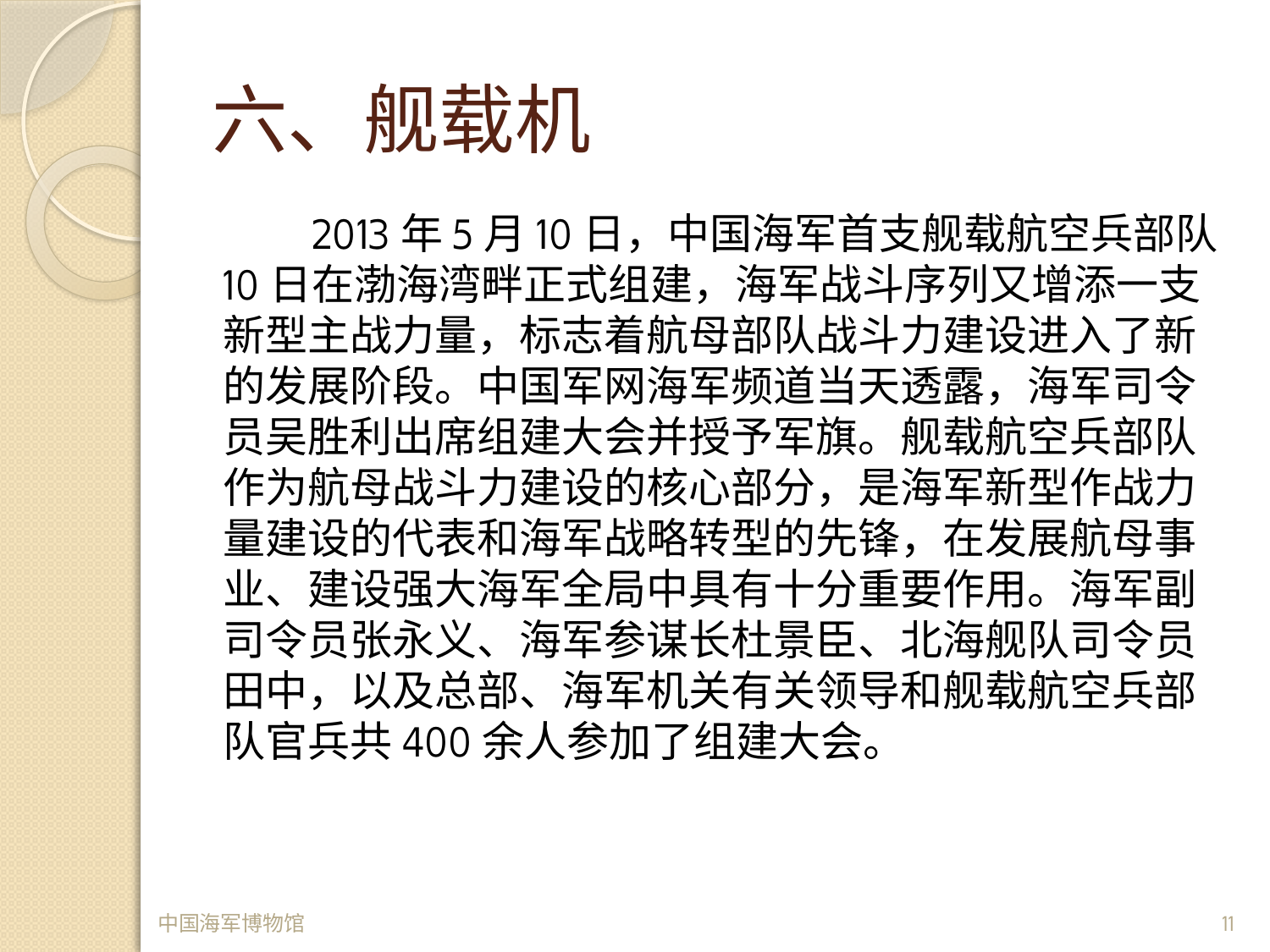

# 六、舰载机
       2013年5月10日，中国海军首支舰载航空兵部队10日在渤海湾畔正式组建，海军战斗序列又增添一支新型主战力量，标志着航母部队战斗力建设进入了新的发展阶段。中国军网海军频道当天透露，海军司令员吴胜利出席组建大会并授予军旗。舰载航空兵部队作为航母战斗力建设的核心部分，是海军新型作战力量建设的代表和海军战略转型的先锋，在发展航母事业、建设强大海军全局中具有十分重要作用。海军副司令员张永义、海军参谋长杜景臣、北海舰队司令员田中，以及总部、海军机关有关领导和舰载航空兵部队官兵共400余人参加了组建大会。
中国海军博物馆
11